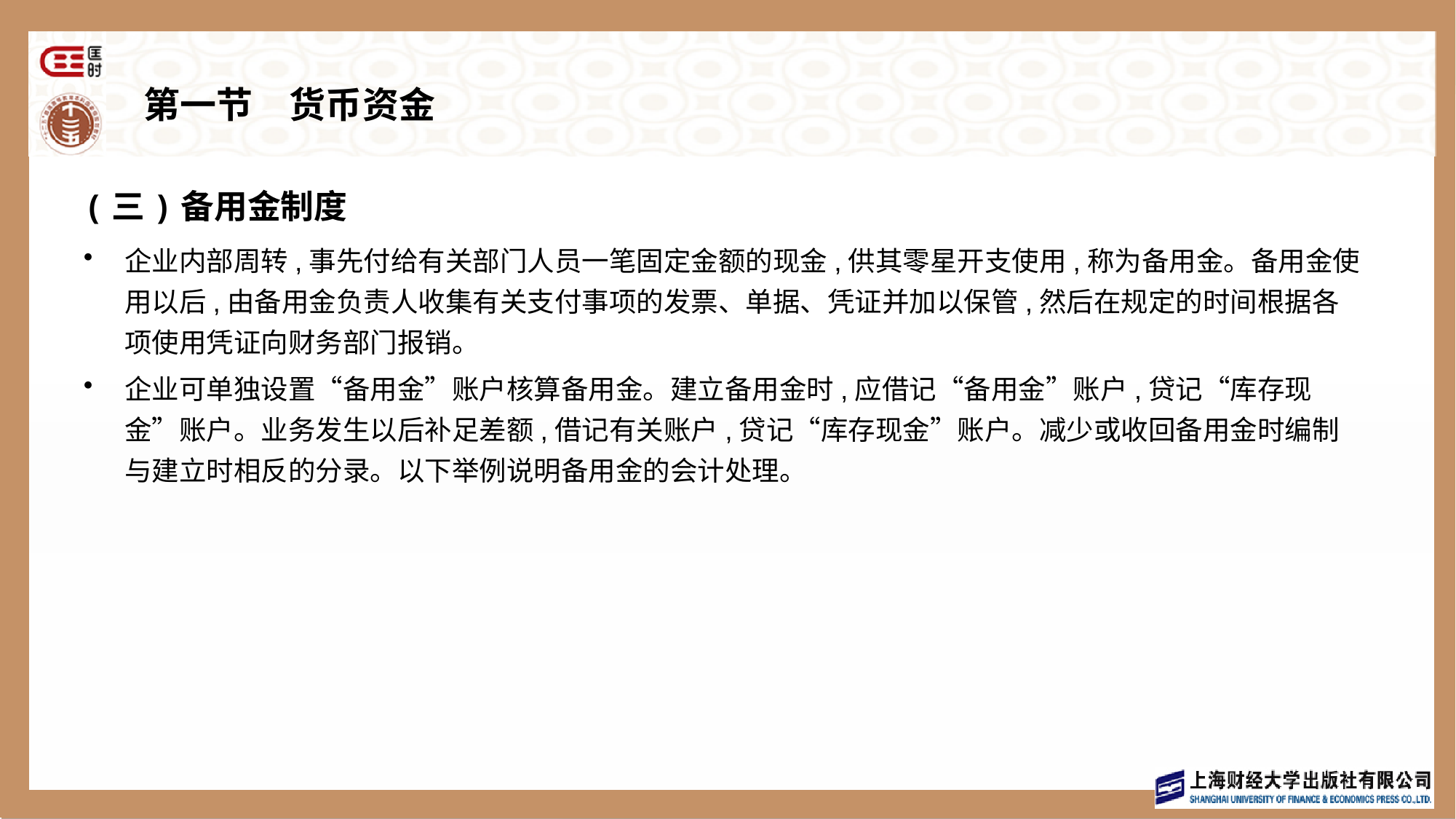

# 第一节　货币资金
(三)备用金制度
企业内部周转,事先付给有关部门人员一笔固定金额的现金,供其零星开支使用,称为备用金。备用金使用以后,由备用金负责人收集有关支付事项的发票、单据、凭证并加以保管,然后在规定的时间根据各项使用凭证向财务部门报销。
企业可单独设置“备用金”账户核算备用金。建立备用金时,应借记“备用金”账户,贷记“库存现金”账户。业务发生以后补足差额,借记有关账户,贷记“库存现金”账户。减少或收回备用金时编制与建立时相反的分录。以下举例说明备用金的会计处理。